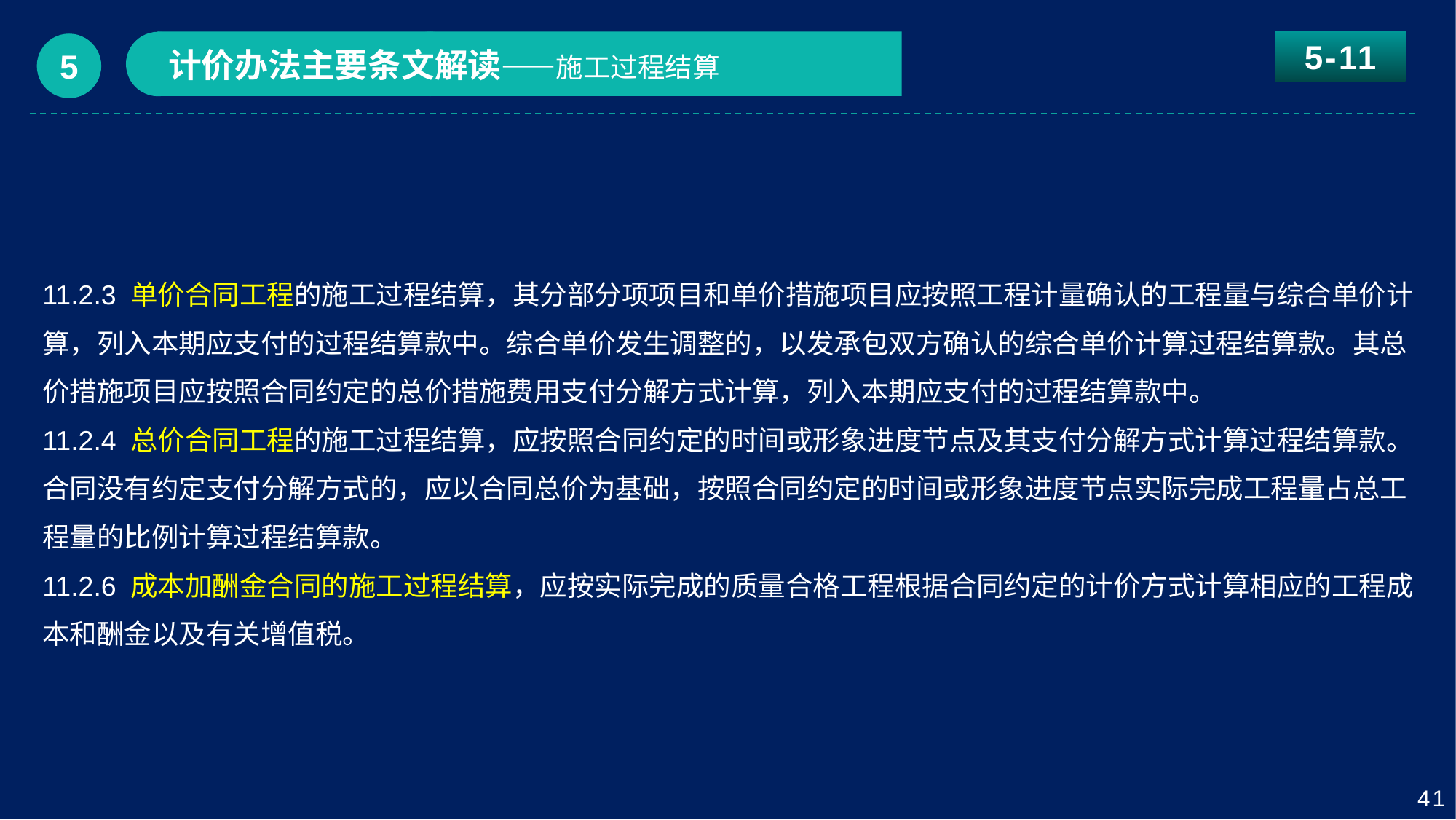

5-11
计价办法主要条文解读——施工过程结算

5
11.2.3 单价合同工程的施工过程结算，其分部分项项目和单价措施项目应按照工程计量确认的工程量与综合单价计算，列入本期应支付的过程结算款中。综合单价发生调整的，以发承包双方确认的综合单价计算过程结算款。其总价措施项目应按照合同约定的总价措施费用支付分解方式计算，列入本期应支付的过程结算款中。
11.2.4 总价合同工程的施工过程结算，应按照合同约定的时间或形象进度节点及其支付分解方式计算过程结算款。合同没有约定支付分解方式的，应以合同总价为基础，按照合同约定的时间或形象进度节点实际完成工程量占总工程量的比例计算过程结算款。
11.2.6 成本加酬金合同的施工过程结算，应按实际完成的质量合格工程根据合同约定的计价方式计算相应的工程成本和酬金以及有关增值税。
41